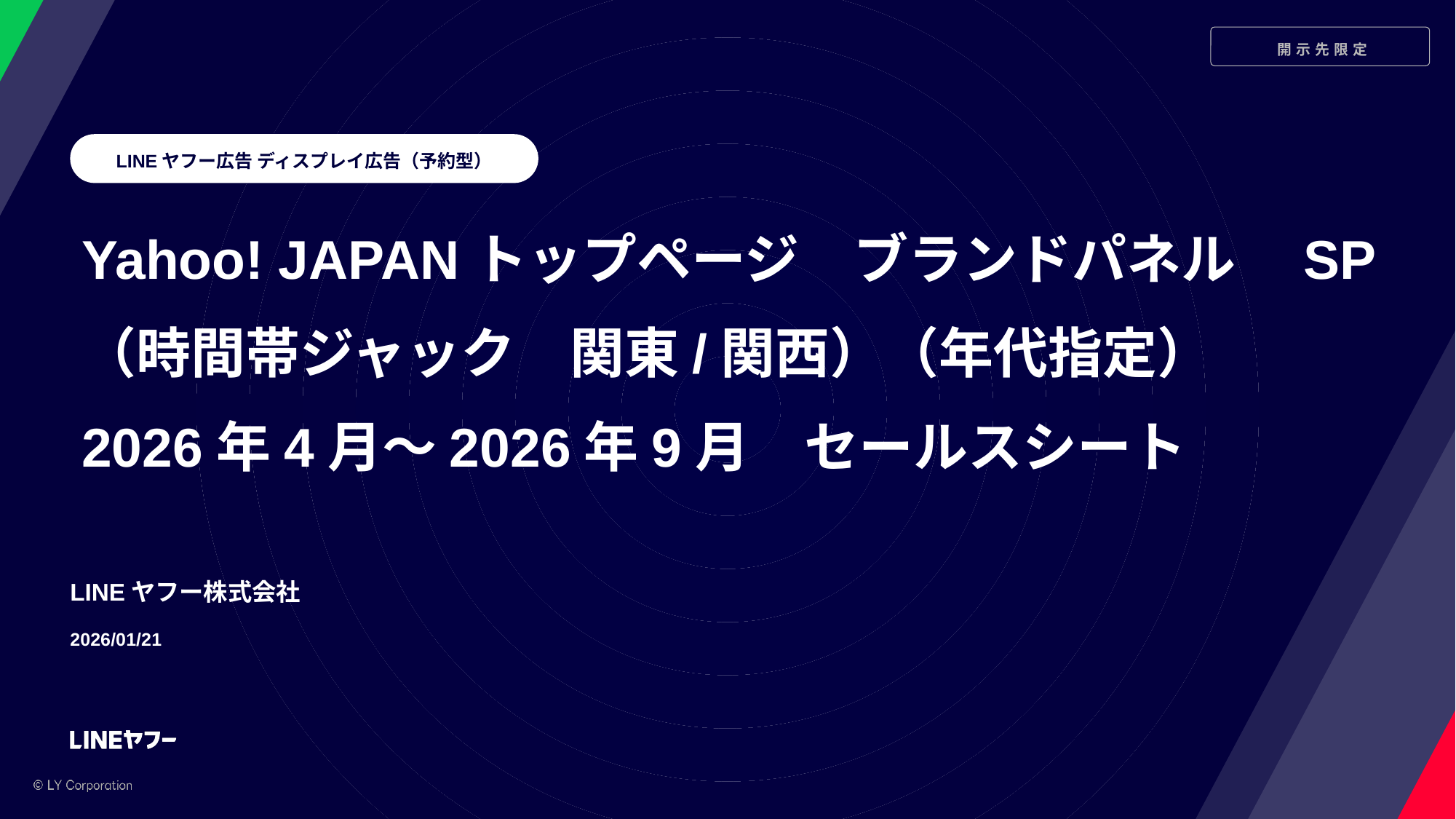

LINEヤフー広告 ディスプレイ広告（予約型）
Yahoo! JAPANトップページ　ブランドパネル　SP
（時間帯ジャック　関東/関西）（年代指定）
2026年4月～2026年9月　セールスシート
LINEヤフー株式会社
2026/01/21